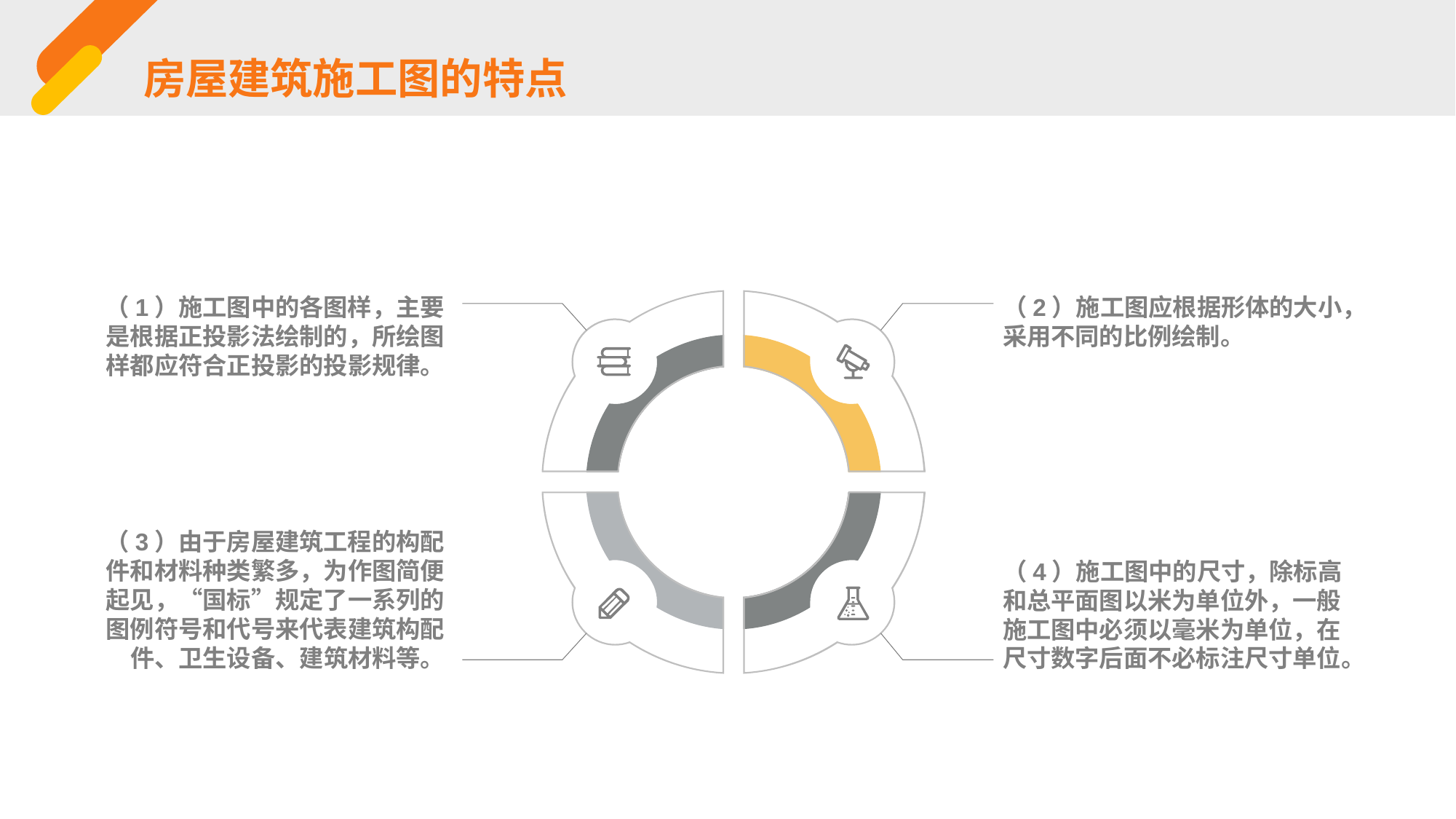

房屋建筑施工图的特点

（1）施工图中的各图样，主要是根据正投影法绘制的，所绘图样都应符合正投影的投影规律。
（2）施工图应根据形体的大小，采用不同的比例绘制。

（3）由于房屋建筑工程的构配件和材料种类繁多，为作图简便起见，“国标”规定了一系列的图例符号和代号来代表建筑构配件、卫生设备、建筑材料等。
（4）施工图中的尺寸，除标高和总平面图以米为单位外，一般施工图中必须以毫米为单位，在尺寸数字后面不必标注尺寸单位。